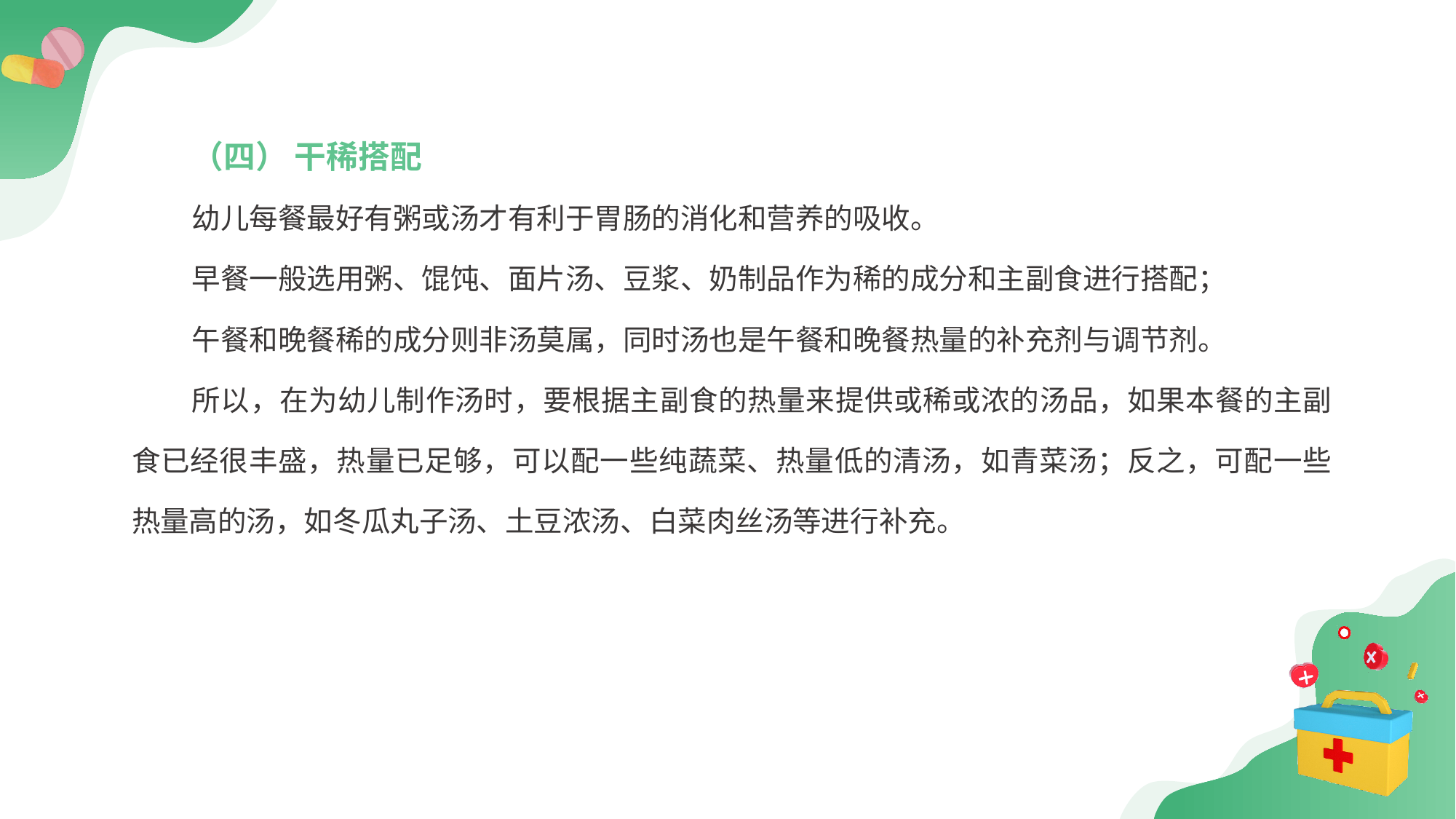

（四） 干稀搭配
幼儿每餐最好有粥或汤才有利于胃肠的消化和营养的吸收。
早餐一般选用粥、馄饨、面片汤、豆浆、奶制品作为稀的成分和主副食进行搭配；
午餐和晚餐稀的成分则非汤莫属，同时汤也是午餐和晚餐热量的补充剂与调节剂。
所以，在为幼儿制作汤时，要根据主副食的热量来提供或稀或浓的汤品，如果本餐的主副食已经很丰盛，热量已足够，可以配一些纯蔬菜、热量低的清汤，如青菜汤；反之，可配一些热量高的汤，如冬瓜丸子汤、土豆浓汤、白菜肉丝汤等进行补充。